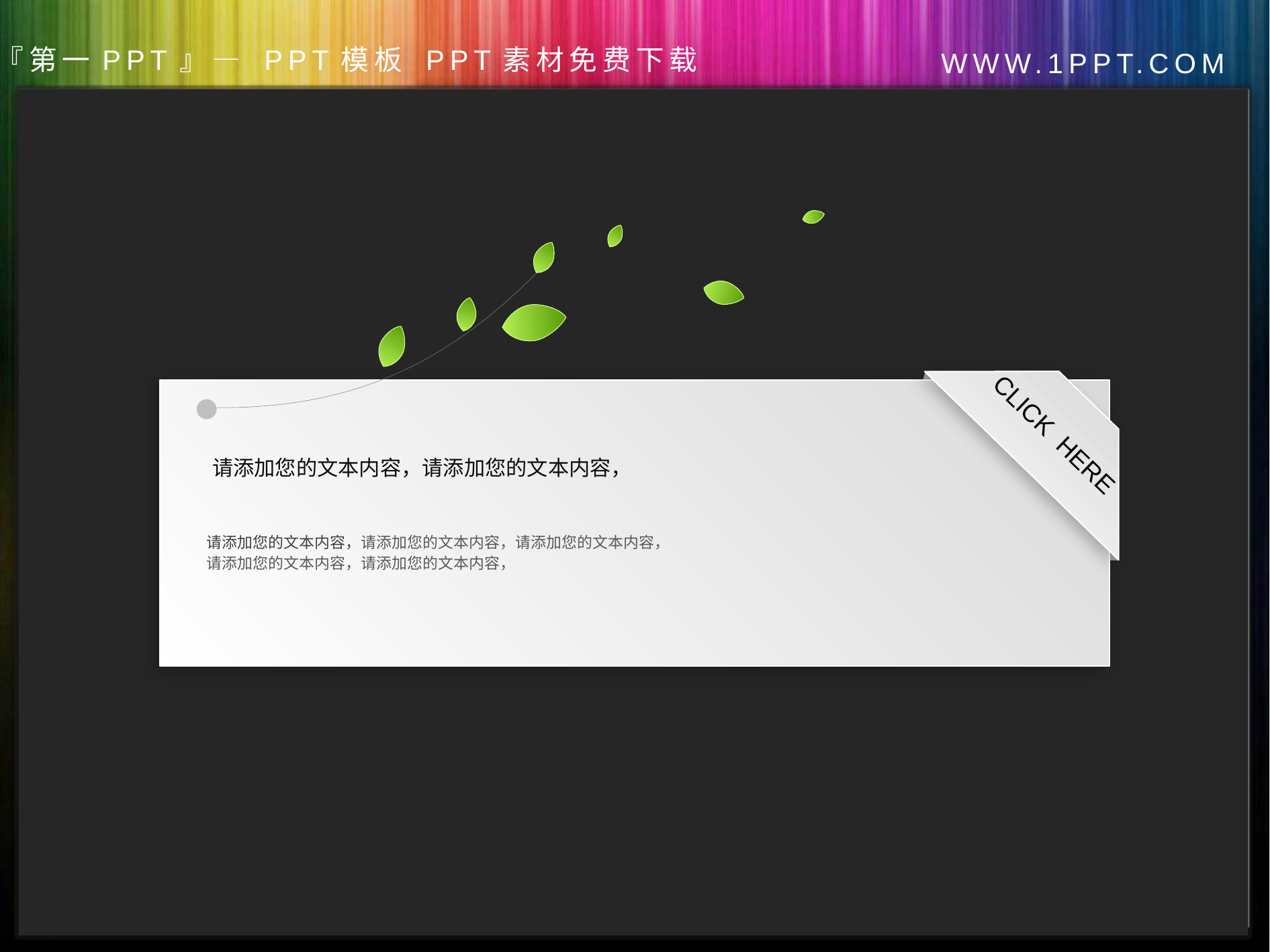

CLICK  HERE

请添加您的文本内容，请添加您的文本内容，
请添加您的文本内容，请添加您的文本内容，请添加您的文本内容，
请添加您的文本内容，请添加您的文本内容，